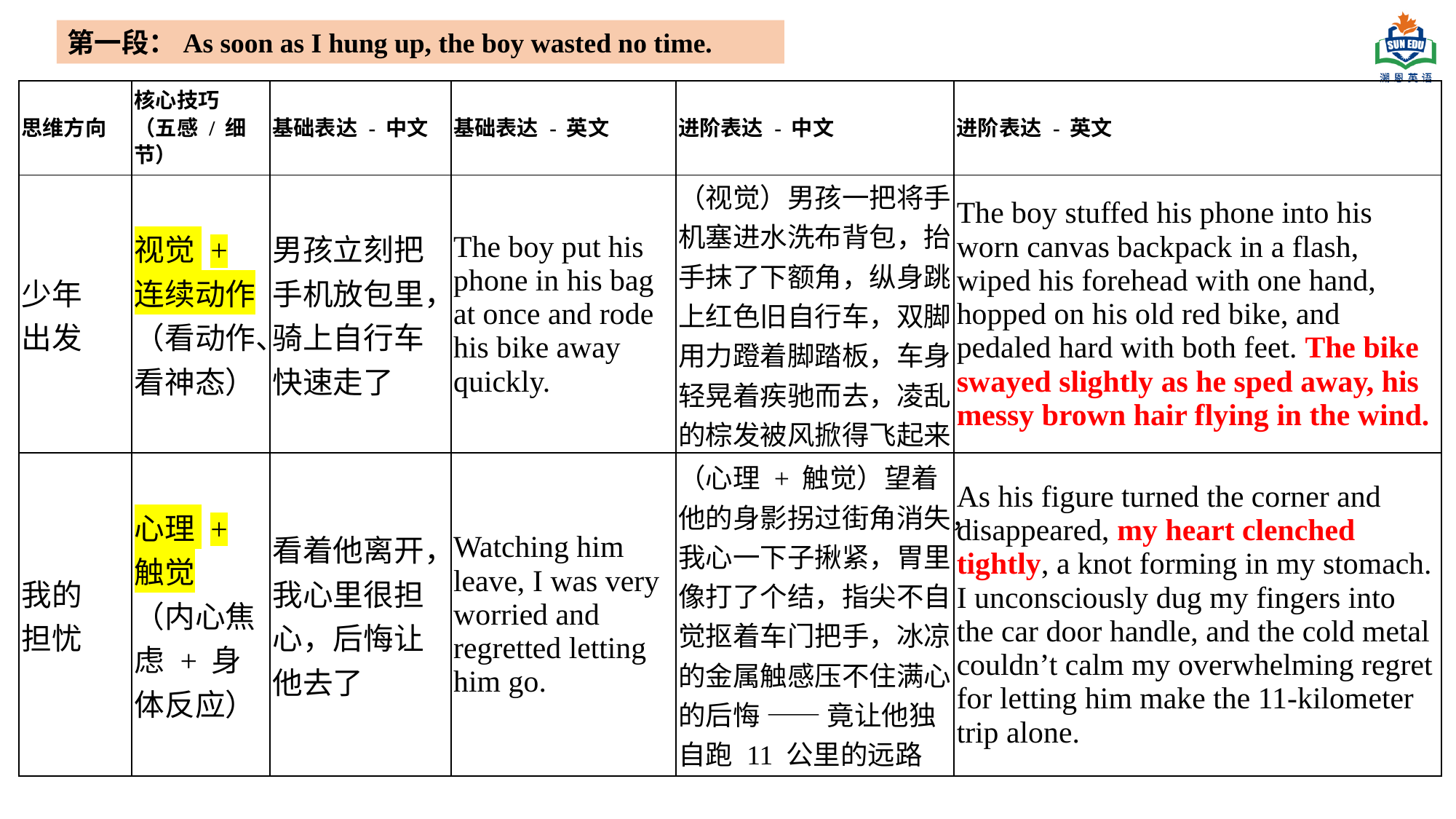

第一段：As soon as I hung up, the boy wasted no time.
| 思维方向 | 核心技巧 （五感 / 细节） | 基础表达 - 中文 | 基础表达 - 英文 | 进阶表达 - 中文 | 进阶表达 - 英文 |
| --- | --- | --- | --- | --- | --- |
| 少年 出发 | 视觉 + 连续动作 （看动作、看神态） | 男孩立刻把手机放包里，骑上自行车快速走了 | The boy put his phone in his bag at once and rode his bike away quickly. | （视觉）男孩一把将手机塞进水洗布背包，抬手抹了下额角，纵身跳上红色旧自行车，双脚用力蹬着脚踏板，车身轻晃着疾驰而去，凌乱的棕发被风掀得飞起来 | The boy stuffed his phone into his worn canvas backpack in a flash, wiped his forehead with one hand, hopped on his old red bike, and pedaled hard with both feet. The bike swayed slightly as he sped away, his messy brown hair flying in the wind. |
| 我的 担忧 | 心理 + 触觉 （内心焦虑 + 身体反应） | 看着他离开，我心里很担心，后悔让他去了 | Watching him leave, I was very worried and regretted letting him go. | （心理 + 触觉）望着他的身影拐过街角消失，我心一下子揪紧，胃里像打了个结，指尖不自觉抠着车门把手，冰凉的金属触感压不住满心的后悔 —— 竟让他独自跑 11 公里的远路 | As his figure turned the corner and disappeared, my heart clenched tightly, a knot forming in my stomach. I unconsciously dug my fingers into the car door handle, and the cold metal couldn’t calm my overwhelming regret for letting him make the 11-kilometer trip alone. |